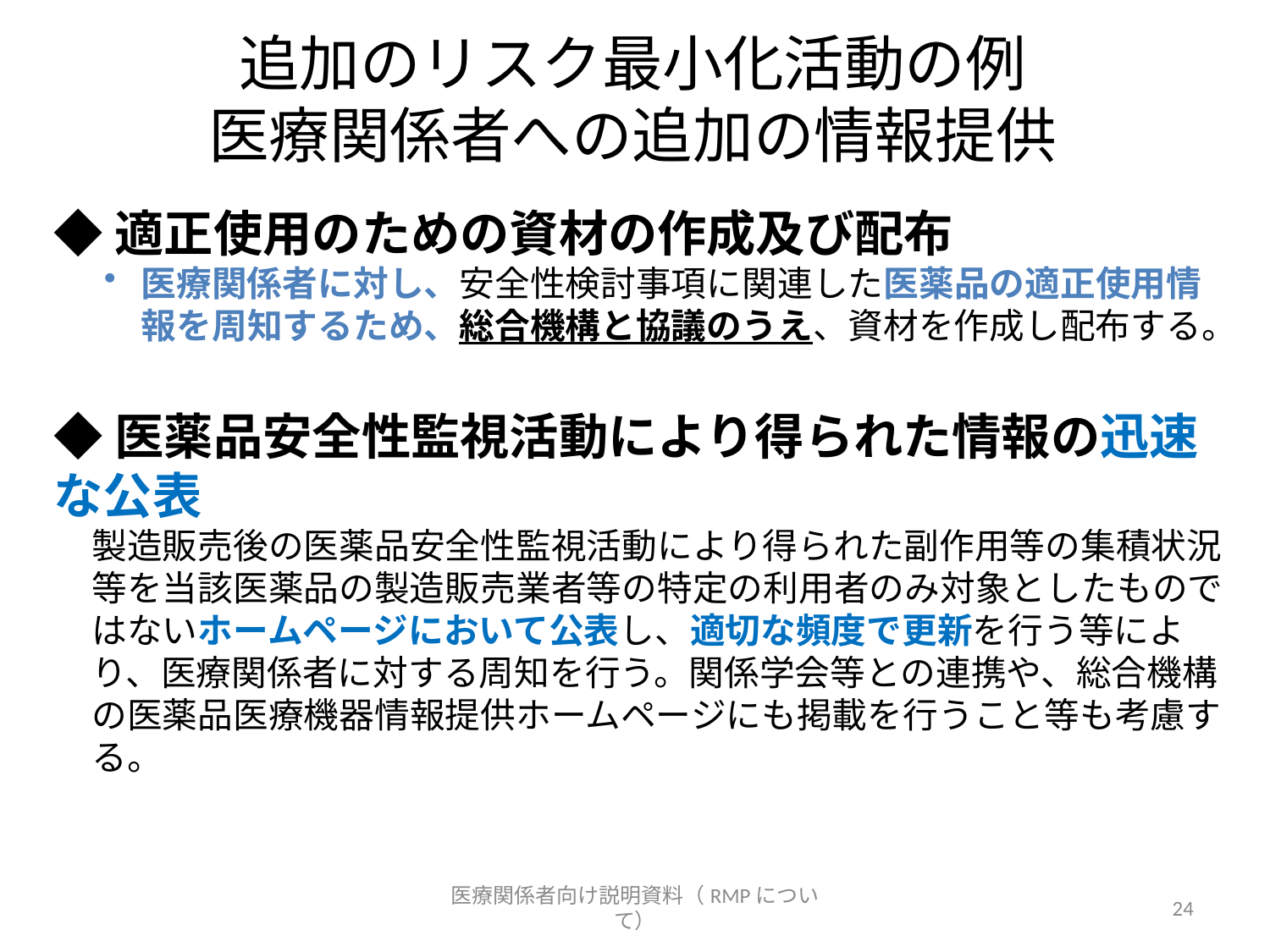

# 追加のリスク最小化活動の例 医療関係者への追加の情報提供
◆適正使用のための資材の作成及び配布
医療関係者に対し、安全性検討事項に関連した医薬品の適正使用情報を周知するため、総合機構と協議のうえ、資材を作成し配布する。

◆医薬品安全性監視活動により得られた情報の迅速な公表
製造販売後の医薬品安全性監視活動により得られた副作用等の集積状況等を当該医薬品の製造販売業者等の特定の利用者のみ対象としたものではないホームページにおいて公表し、適切な頻度で更新を行う等により、医療関係者に対する周知を行う。関係学会等との連携や、総合機構の医薬品医療機器情報提供ホームページにも掲載を行うこと等も考慮する。
医療関係者向け説明資料（RMPについて）
24